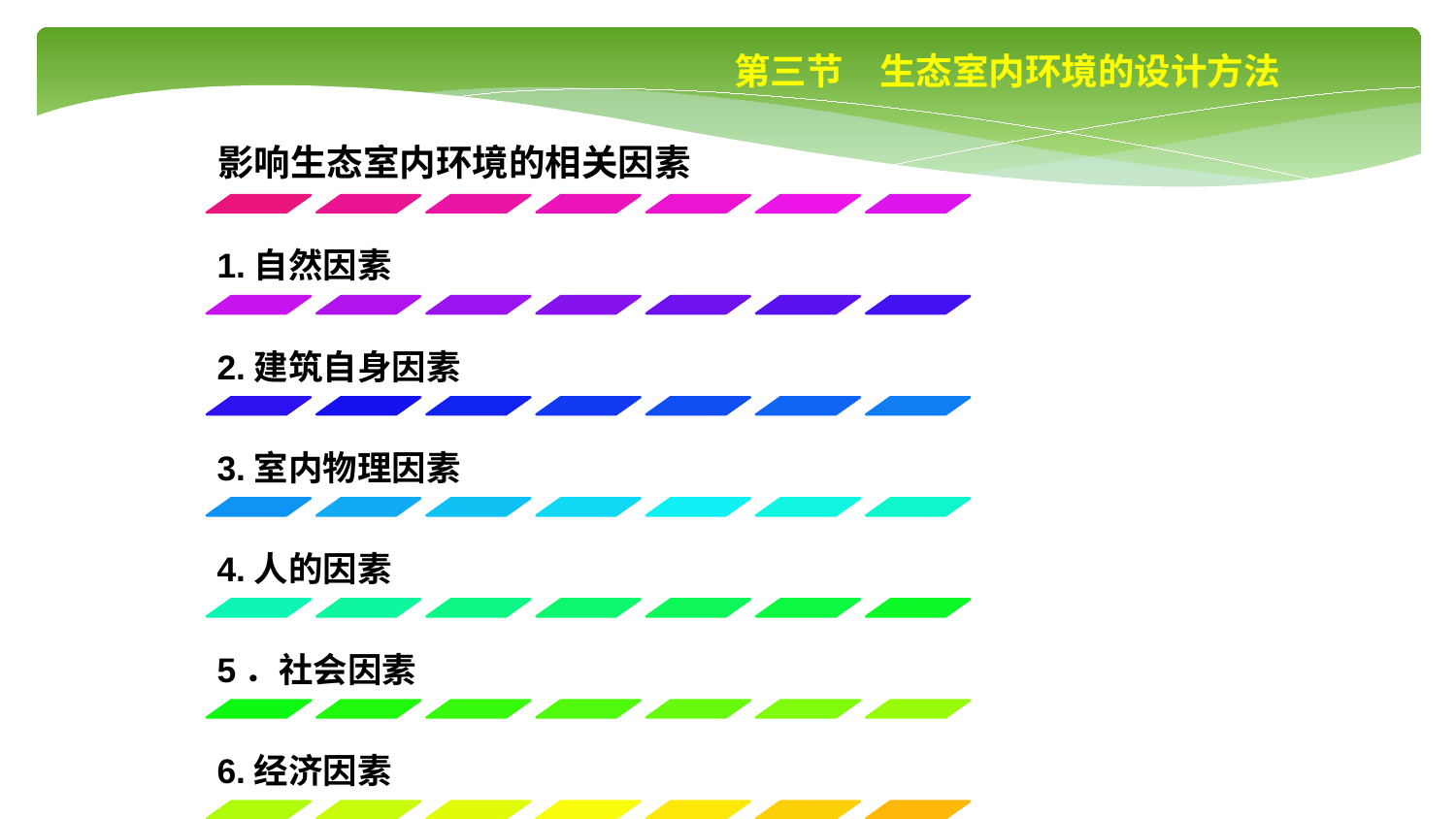

第三节　生态室内环境的设计方法
影响生态室内环境的相关因素
1.自然因素
2.建筑自身因素
3.室内物理因素
4.人的因素
5．社会因素
6.经济因素